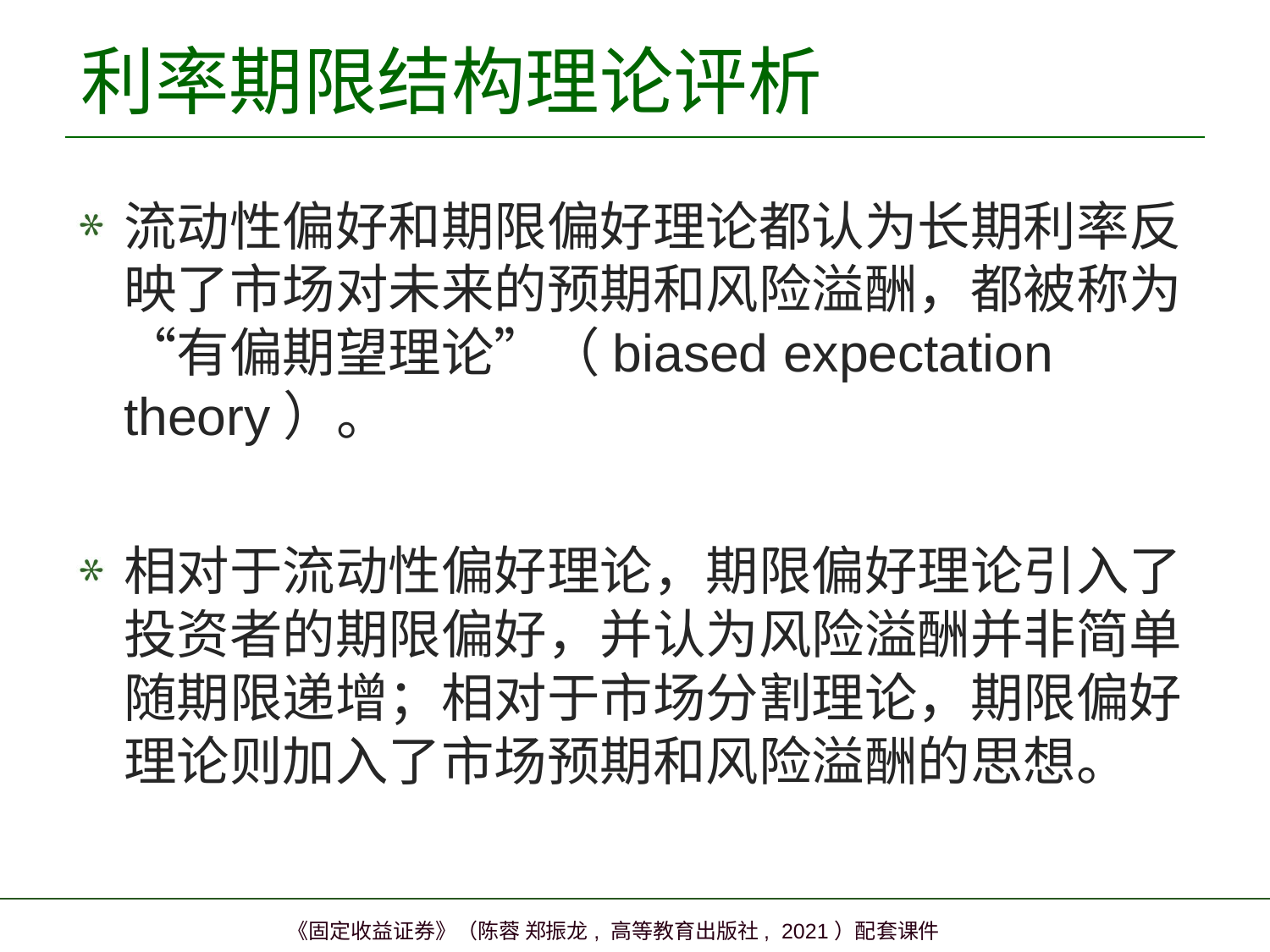

# 利率期限结构理论评析
流动性偏好和期限偏好理论都认为长期利率反映了市场对未来的预期和风险溢酬，都被称为“有偏期望理论”（biased expectation theory）。

相对于流动性偏好理论，期限偏好理论引入了投资者的期限偏好，并认为风险溢酬并非简单随期限递增；相对于市场分割理论，期限偏好理论则加入了市场预期和风险溢酬的思想。